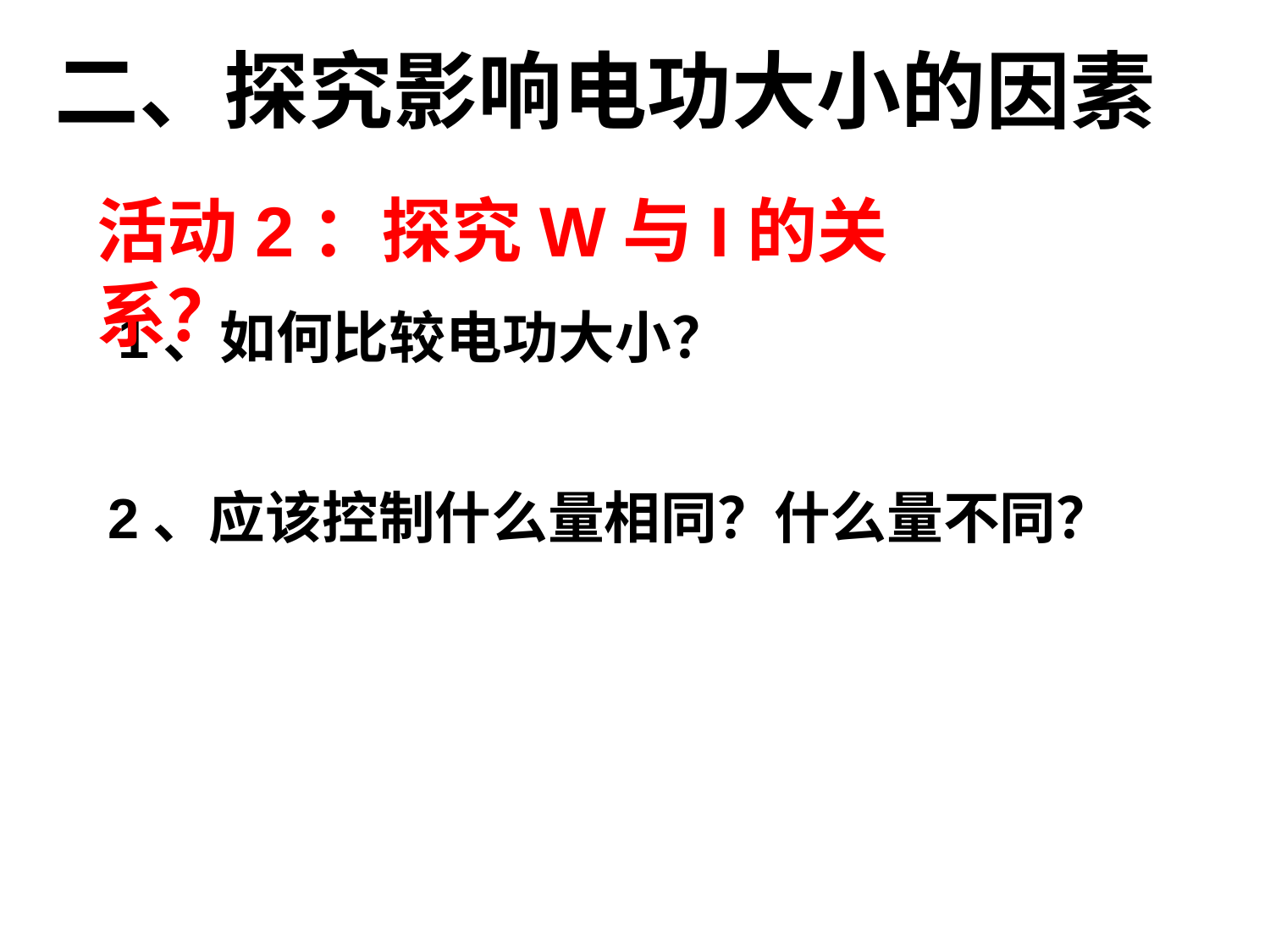

二、探究影响电功大小的因素
活动2：探究W与I的关系？
1、如何比较电功大小？

2、应该控制什么量相同？什么量不同？